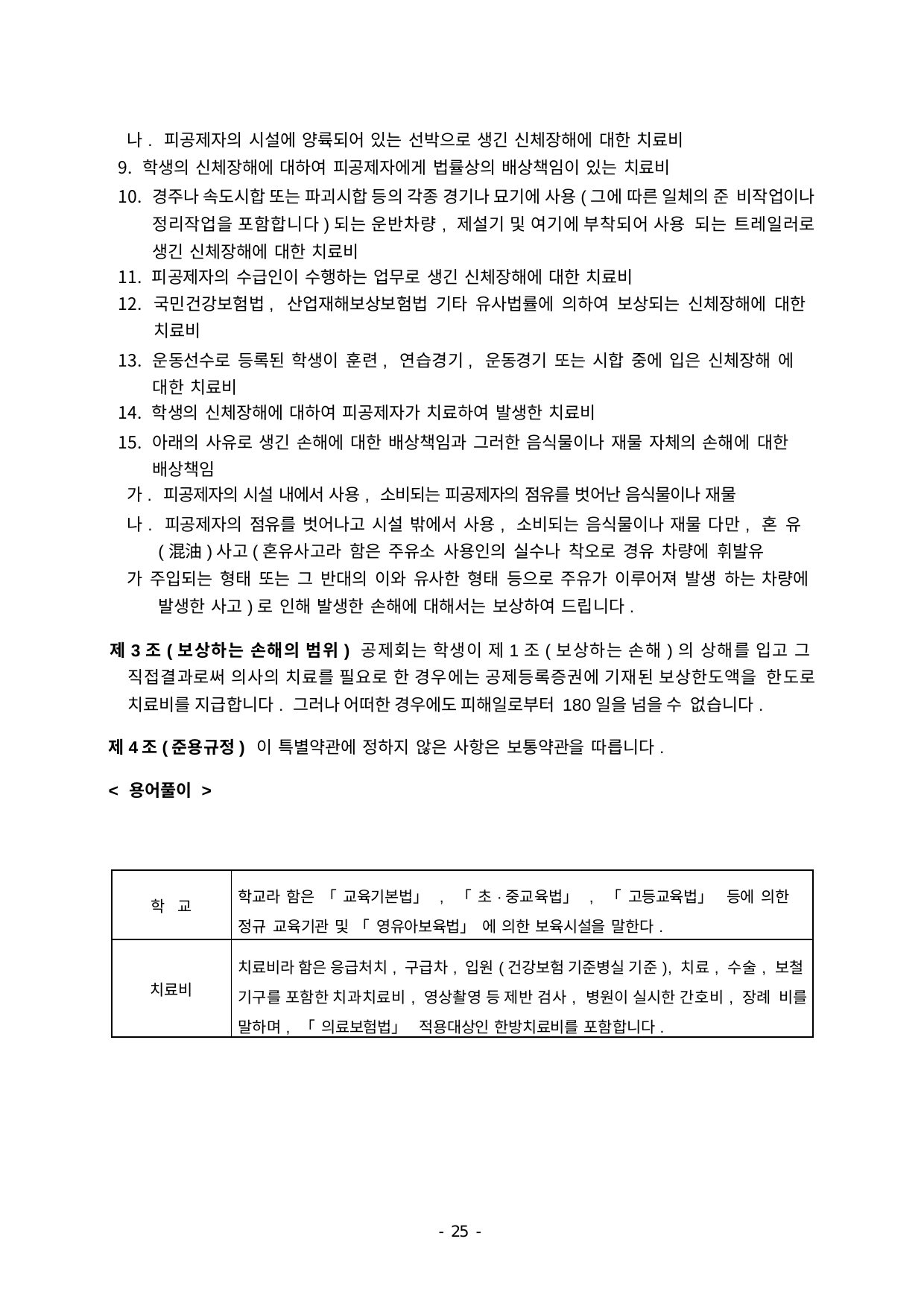

나. 피공제자의 시설에 양륙되어 있는 선박으로 생긴 신체장해에 대한 치료비
학생의 신체장해에 대하여 피공제자에게 법률상의 배상책임이 있는 치료비
경주나 속도시합 또는 파괴시합 등의 각종 경기나 묘기에 사용(그에 따른 일체의 준  비작업이나 정리작업을 포함합니다)되는 운반차량, 제설기 및 여기에 부착되어 사용  되는 트레일러로 생긴 신체장해에 대한 치료비
피공제자의 수급인이 수행하는 업무로 생긴 신체장해에 대한 치료비
국민건강보험법, 산업재해보상보험법 기타 유사법률에 의하여 보상되는 신체장해에  대한 치료비
운동선수로 등록된 학생이 훈련, 연습경기, 운동경기 또는 시합 중에 입은 신체장해  에 대한 치료비
학생의 신체장해에 대하여 피공제자가 치료하여 발생한 치료비
아래의 사유로 생긴 손해에 대한 배상책임과 그러한 음식물이나 재물 자체의 손해에  대한 배상책임
가. 피공제자의 시설 내에서 사용, 소비되는 피공제자의 점유를 벗어난 음식물이나 재물
나. 피공제자의 점유를 벗어나고 시설 밖에서 사용, 소비되는 음식물이나 재물 다만, 혼  유(混油)사고(혼유사고라 함은 주유소 사용인의 실수나 착오로 경유 차량에 휘발유
가 주입되는 형태 또는 그 반대의 이와 유사한 형태 등으로 주유가 이루어져 발생  하는 차량에 발생한 사고)로 인해 발생한 손해에 대해서는 보상하여 드립니다.

제3조(보상하는 손해의 범위) 공제회는 학생이 제1조(보상하는 손해)의 상해를 입고 그  직접결과로써 의사의 치료를 필요로 한 경우에는 공제등록증권에 기재된 보상한도액을  한도로 치료비를 지급합니다. 그러나 어떠한 경우에도 피해일로부터 180일을 넘을 수  없습니다.

제4조(준용규정) 이 특별약관에 정하지 않은 사항은 보통약관을 따릅니다.

< 용어풀이 >
| 학 교 | 학교라 함은 「교육기본법」, 「초·중교육법」, 「고등교육법」 등에 의한 정규 교육기관 및 「영유아보육법」에 의한 보육시설을 말한다. |
| --- | --- |
| 치료비 | 치료비라 함은 응급처치, 구급차, 입원(건강보험 기준병실 기준), 치료, 수술, 보철 기구를 포함한 치과치료비, 영상촬영 등 제반 검사, 병원이 실시한 간호비, 장례 비를 말하며, 「의료보험법」 적용대상인 한방치료비를 포함합니다. |
- 25 -